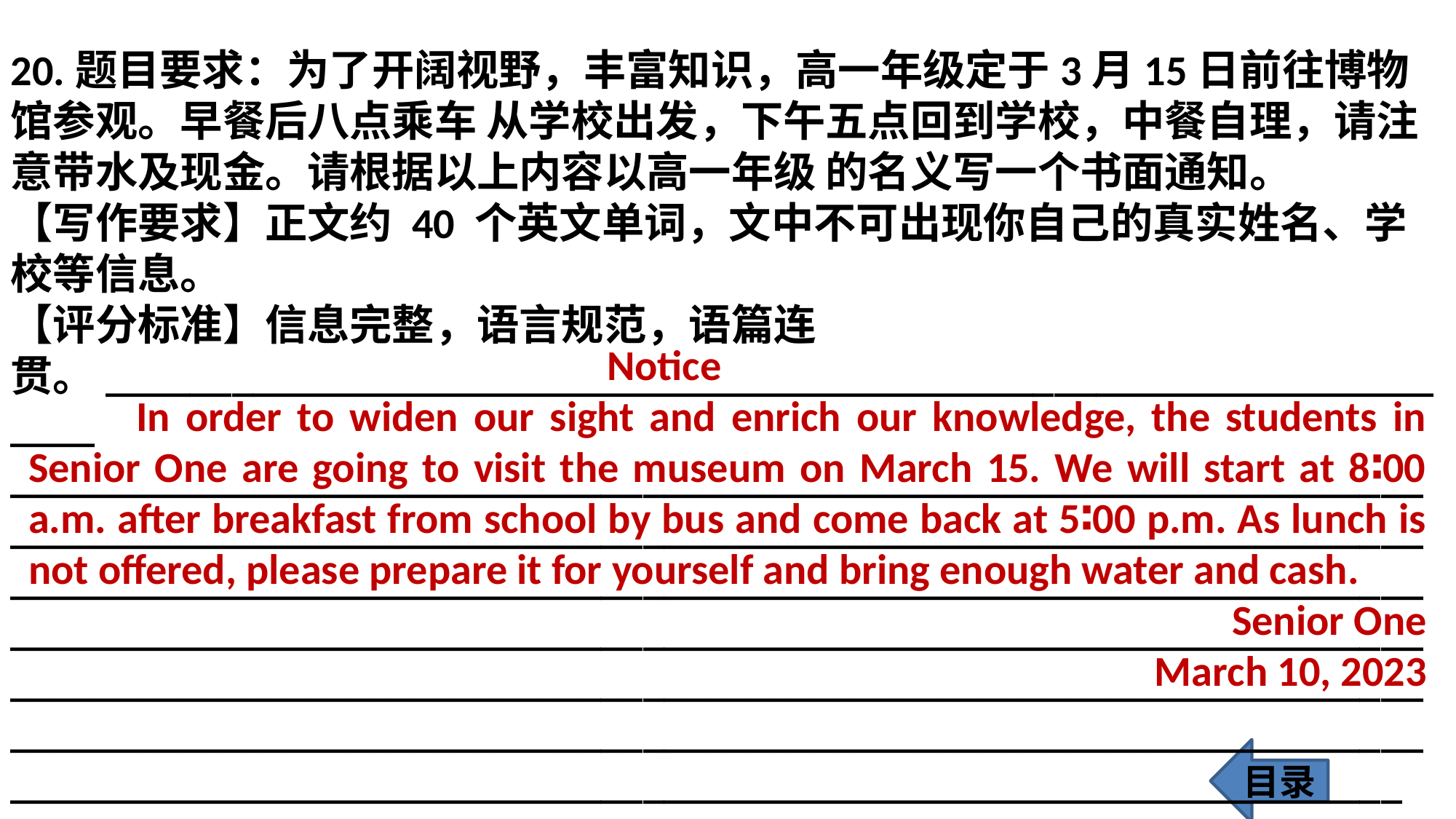

20.题目要求：为了开阔视野，丰富知识，高一年级定于3月15日前往博物馆参观。早餐后八点乘车 从学校出发，下午五点回到学校，中餐自理，请注意带水及现金。请根据以上内容以高一年级 的名义写一个书面通知。
【写作要求】正文约 40 个英文单词，文中不可出现你自己的真实姓名、学校等信息。
【评分标准】信息完整，语言规范，语篇连贯。___________________________________________________________________
___________________________________________________________________
___________________________________________________________________
___________________________________________________________________
___________________________________________________________________
___________________________________________________________________
___________________________________________________________________
__________________________________________________________________
                                                            Notice
       In order to widen our sight and enrich our knowledge, the students in Senior One are going to visit the museum on March 15. We will start at 8∶00 a.m. after breakfast from school by bus and come back at 5∶00 p.m. As lunch is not offered, please prepare it for yourself and bring enough water and cash.
Senior One
March 10, 2023
101
目录